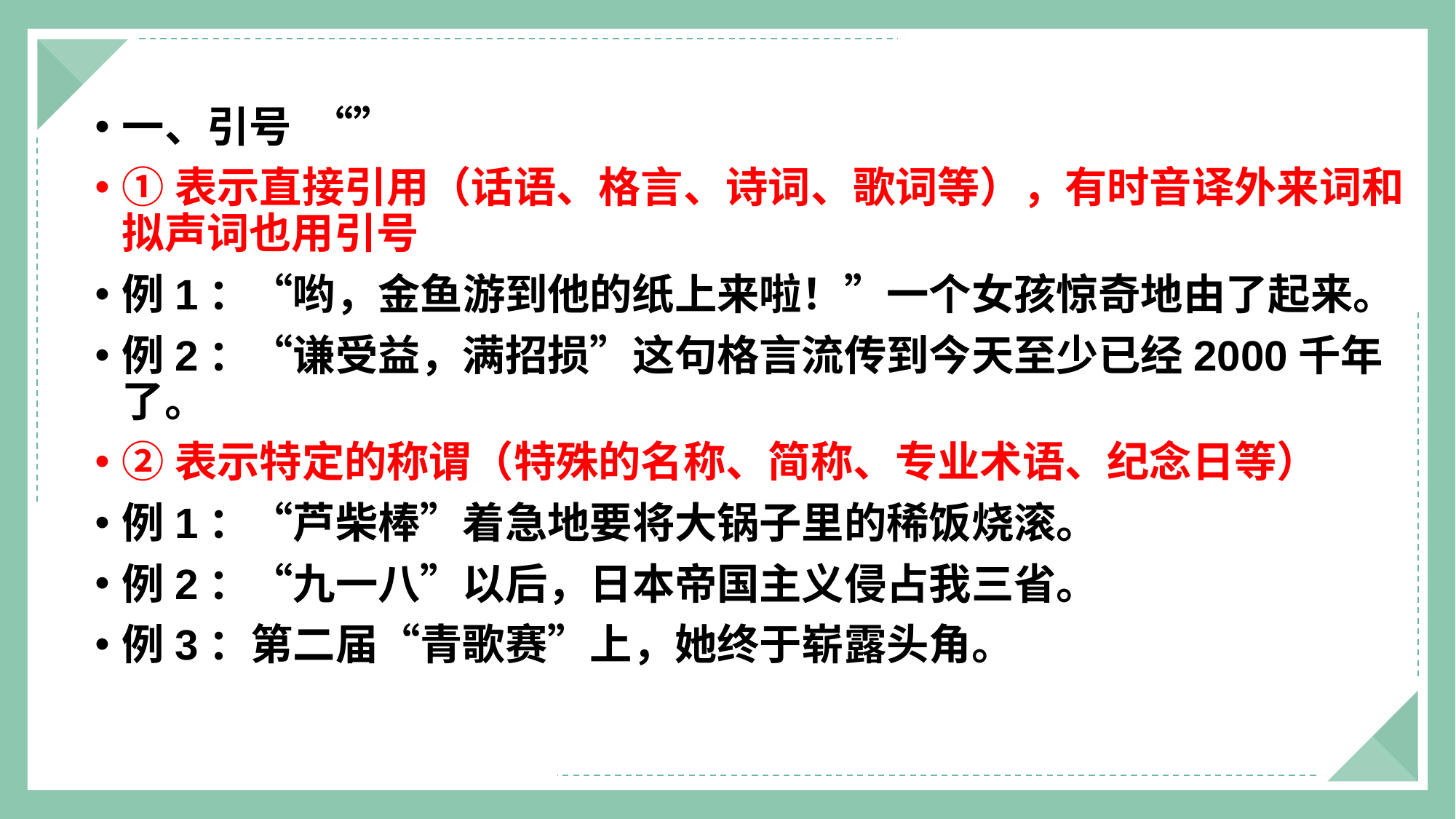

一、引号  “”
①表示直接引用（话语、格言、诗词、歌词等），有时音译外来词和拟声词也用引号
例1：“哟，金鱼游到他的纸上来啦！”一个女孩惊奇地由了起来。
例2：“谦受益，满招损”这句格言流传到今天至少已经2000千年了。
②表示特定的称谓（特殊的名称、简称、专业术语、纪念日等）
例1：“芦柴棒”着急地要将大锅子里的稀饭烧滚。
例2：“九一八”以后，日本帝国主义侵占我三省。
例3：第二届“青歌赛”上，她终于崭露头角。